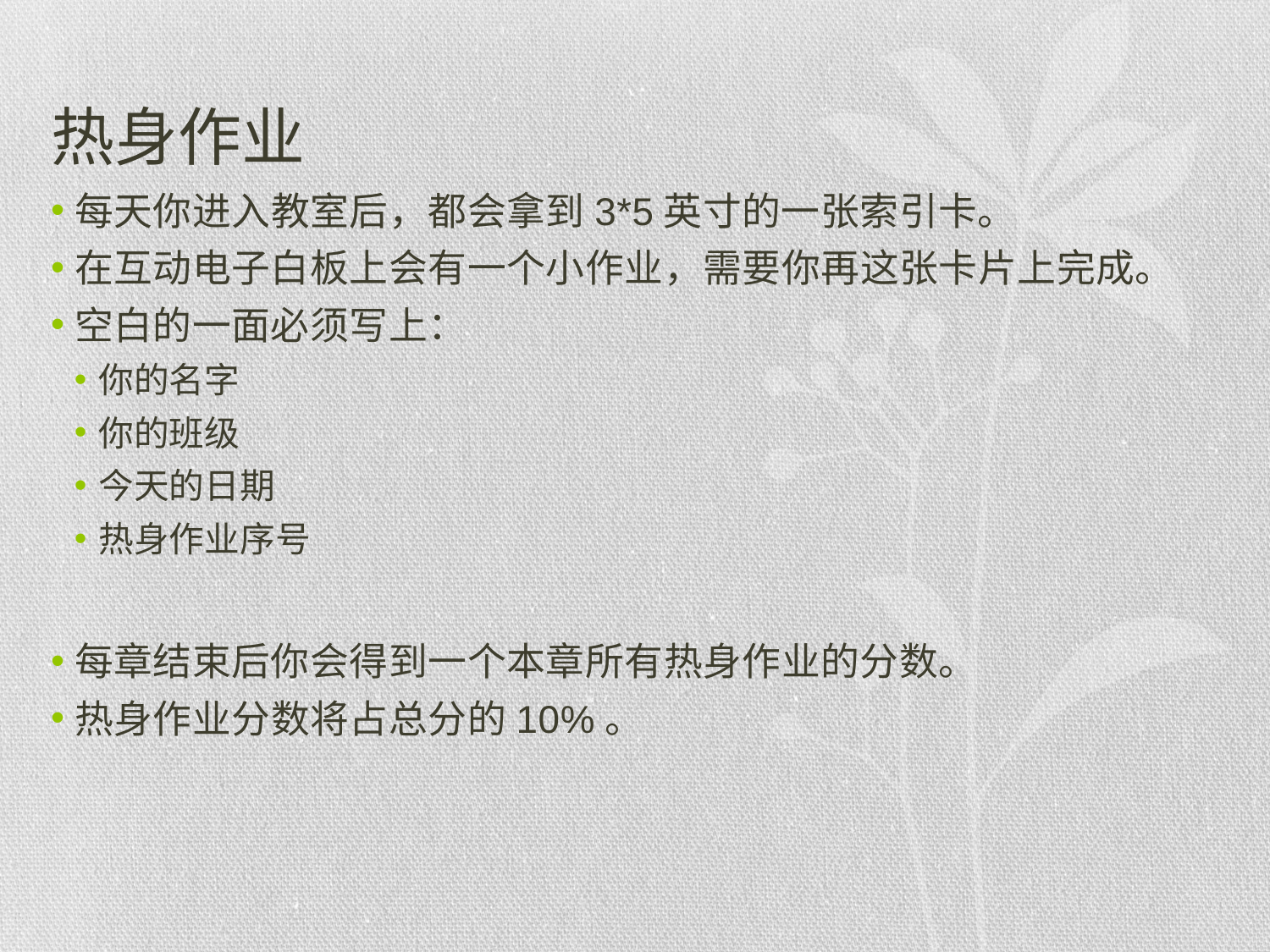

# 热身作业
每天你进入教室后，都会拿到3*5英寸的一张索引卡。
在互动电子白板上会有一个小作业，需要你再这张卡片上完成。
空白的一面必须写上：
你的名字
你的班级
今天的日期
热身作业序号

每章结束后你会得到一个本章所有热身作业的分数。
热身作业分数将占总分的10%。